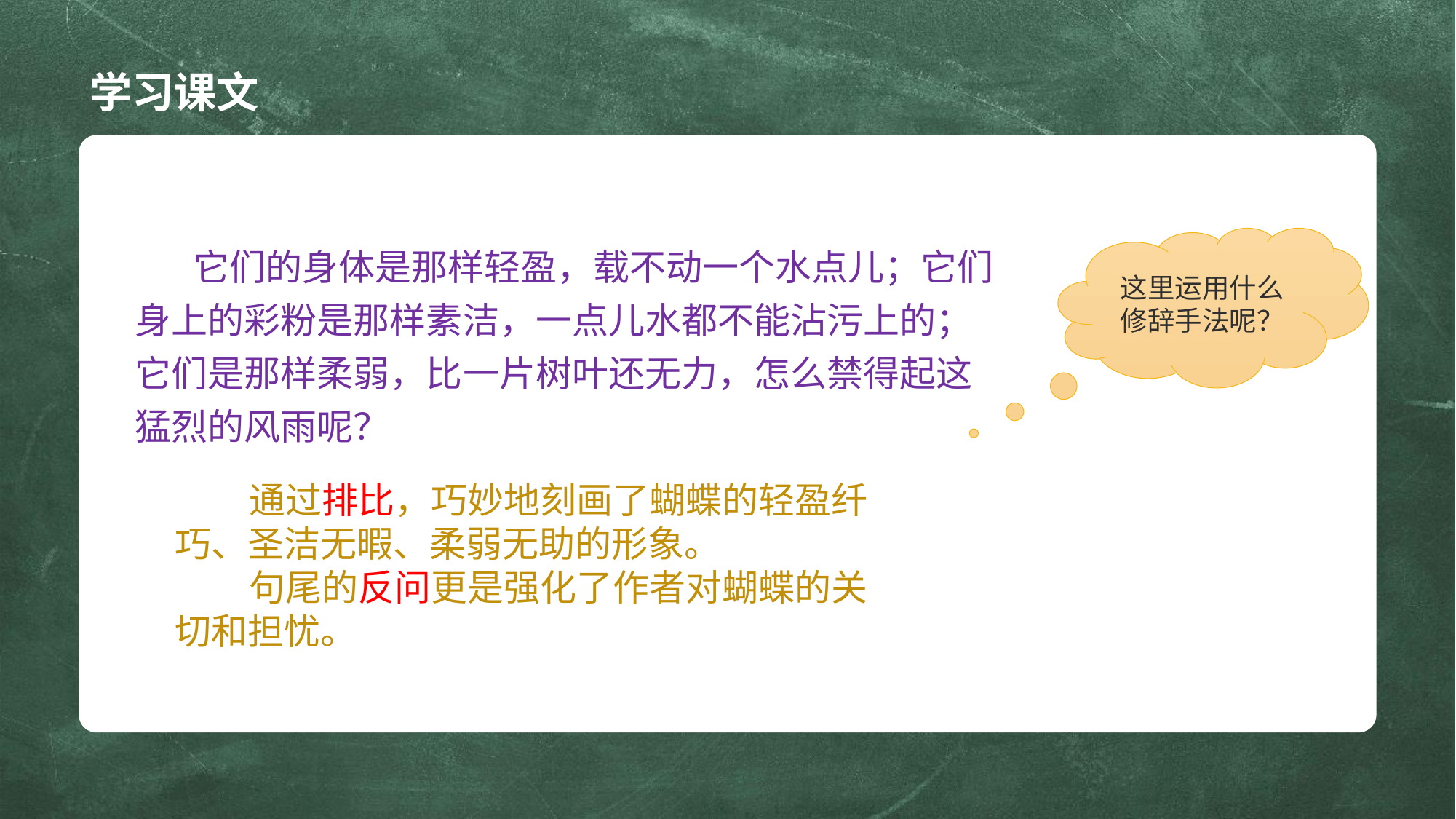

# 学习课文
这里运用什么修辞手法呢？
      它们的身体是那样轻盈，载不动一个水点儿；它们身上的彩粉是那样素洁，一点儿水都不能沾污上的；它们是那样柔弱，比一片树叶还无力，怎么禁得起这猛烈的风雨呢？

        通过排比，巧妙地刻画了蝴蝶的轻盈纤巧、圣洁无暇、柔弱无助的形象。
        句尾的反问更是强化了作者对蝴蝶的关切和担忧。
9